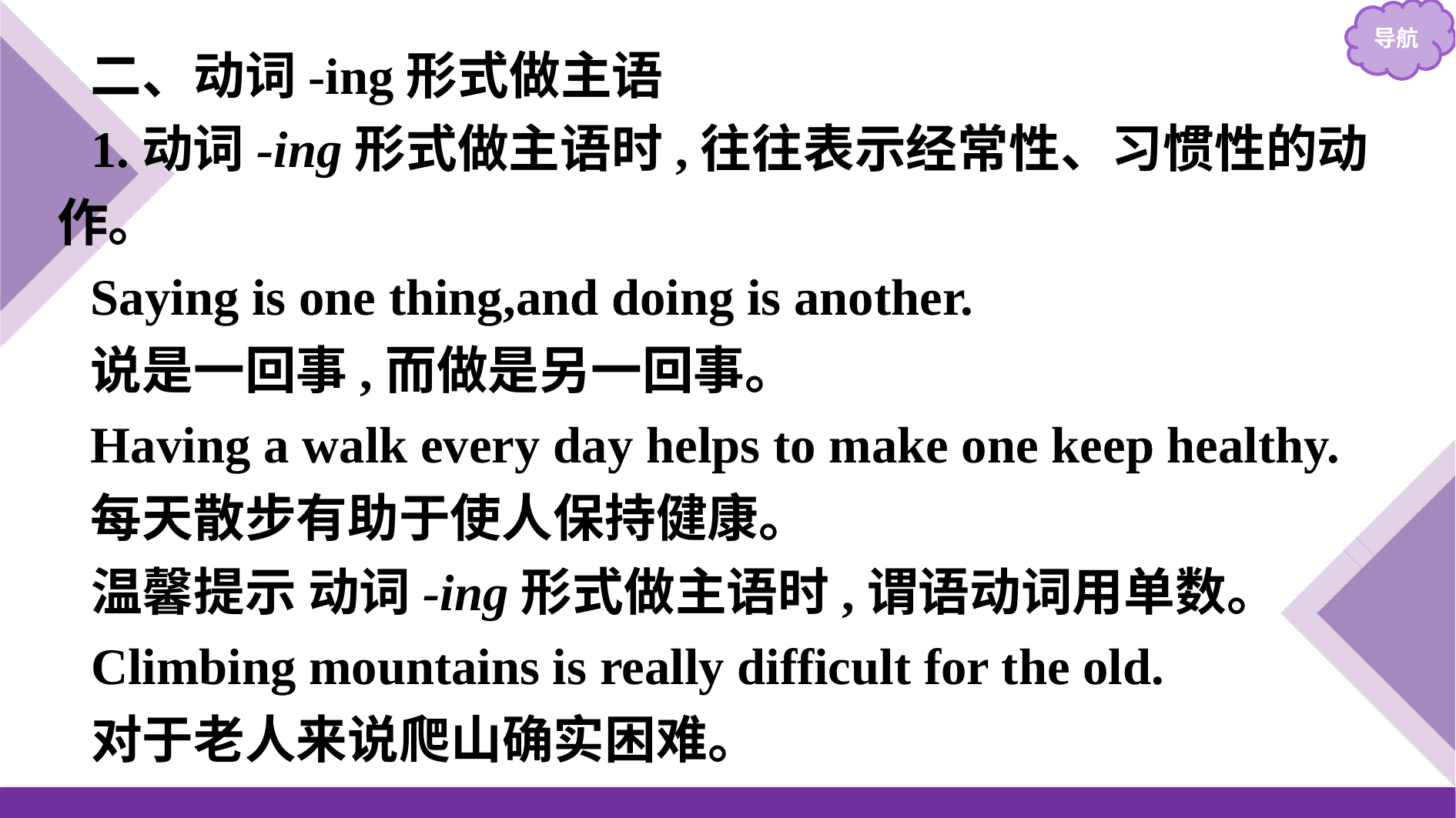

二、动词-ing形式做主语
1.动词-ing形式做主语时,往往表示经常性、习惯性的动作。
Saying is one thing,and doing is another.
说是一回事,而做是另一回事。
Having a walk every day helps to make one keep healthy.
每天散步有助于使人保持健康。
温馨提示 动词-ing形式做主语时,谓语动词用单数。
Climbing mountains is really difficult for the old.
对于老人来说爬山确实困难。